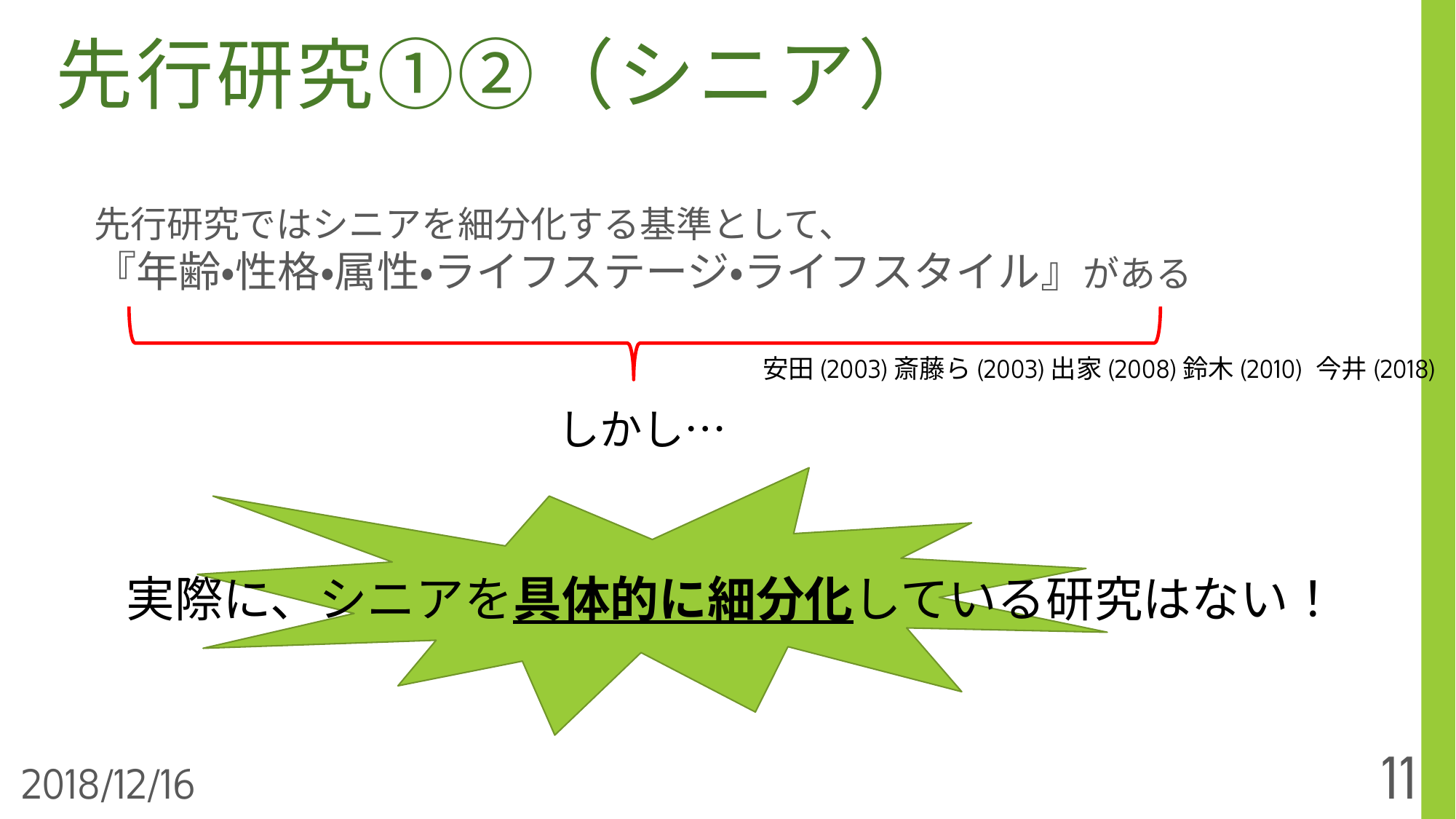

先行研究①②（シニア）
先行研究ではシニアを細分化する基準として、
『年齢・性格・属性・ライフステージ・ライフスタイル』がある

安田(2003)斎藤ら(2003)出家(2008)鈴木(2010) 今井(2018)

しかし…

実際に、シニアを具体的に細分化している研究はない！
11
2018/12/16